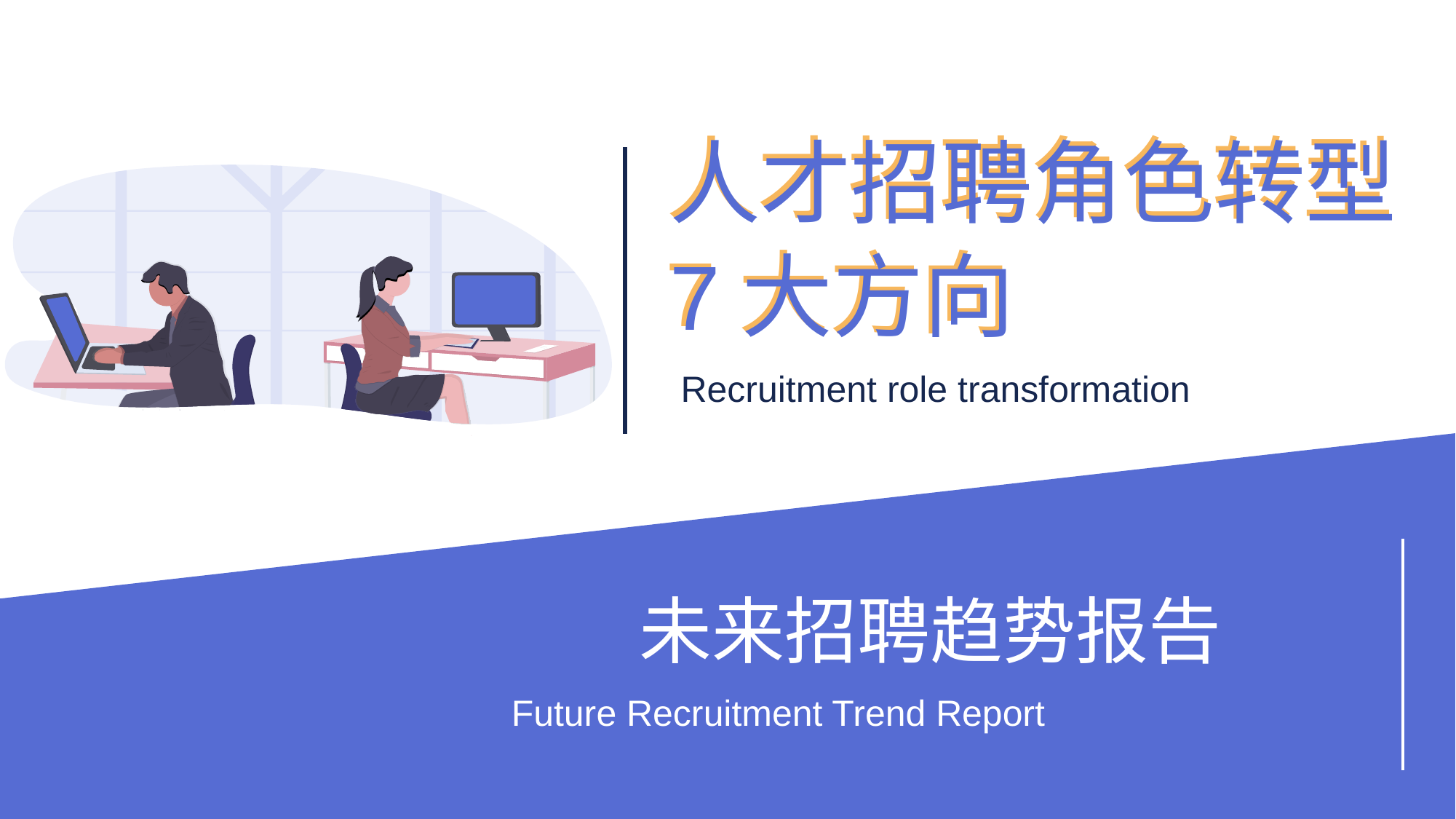

人才招聘角色转型
人才招聘角色转型

7大方向
7大方向
Recruitment role transformation

未来招聘趋势报告
Future Recruitment Trend Report